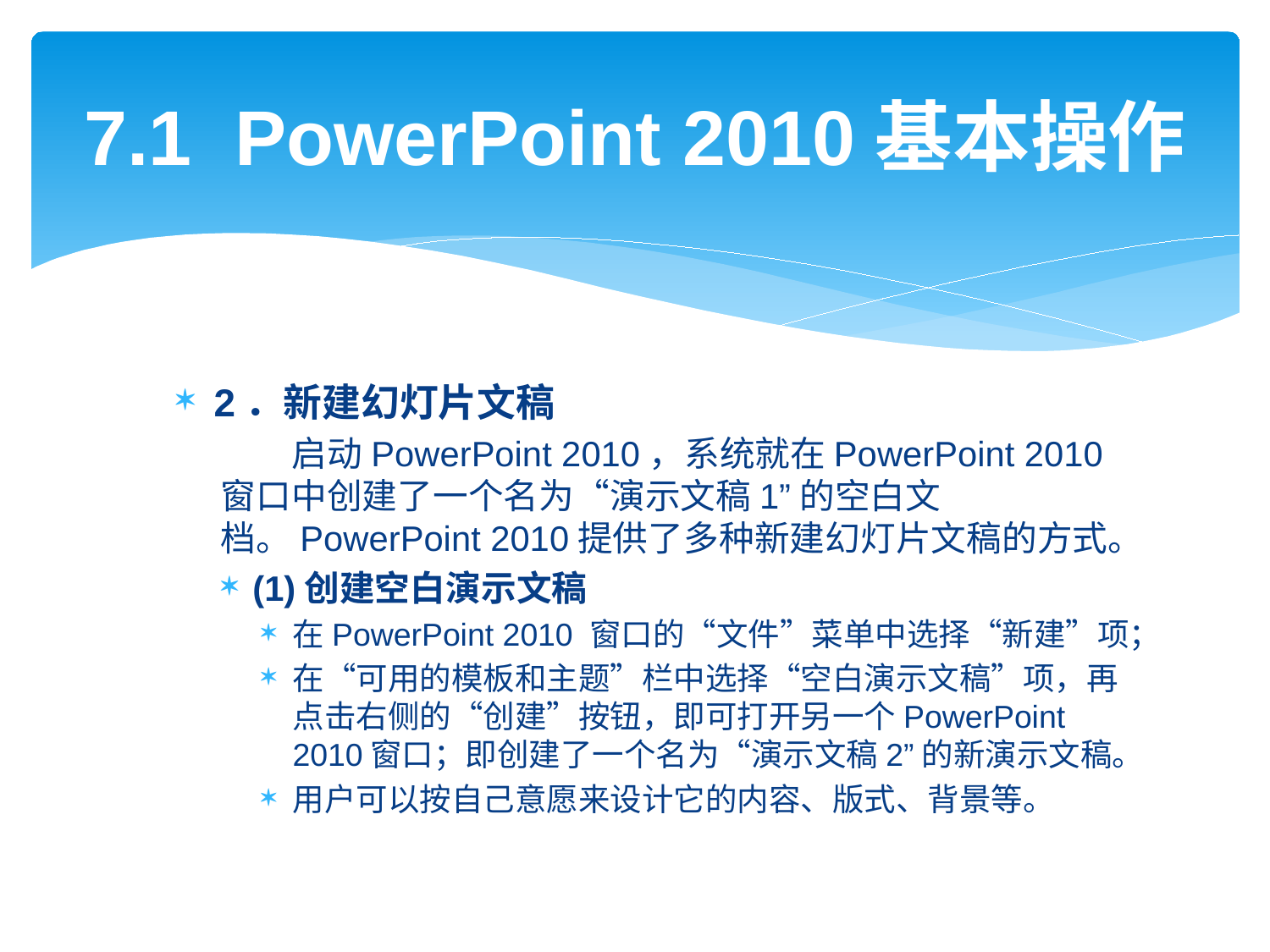

# 7.1  PowerPoint 2010基本操作
2．新建幻灯片文稿
        启动PowerPoint 2010，系统就在PowerPoint 2010窗口中创建了一个名为“演示文稿1”的空白文档。PowerPoint 2010提供了多种新建幻灯片文稿的方式。
(1)创建空白演示文稿
在PowerPoint 2010 窗口的“文件”菜单中选择“新建”项；
在“可用的模板和主题”栏中选择“空白演示文稿”项，再点击右侧的“创建”按钮，即可打开另一个PowerPoint 2010窗口；即创建了一个名为“演示文稿2”的新演示文稿。
用户可以按自己意愿来设计它的内容、版式、背景等。